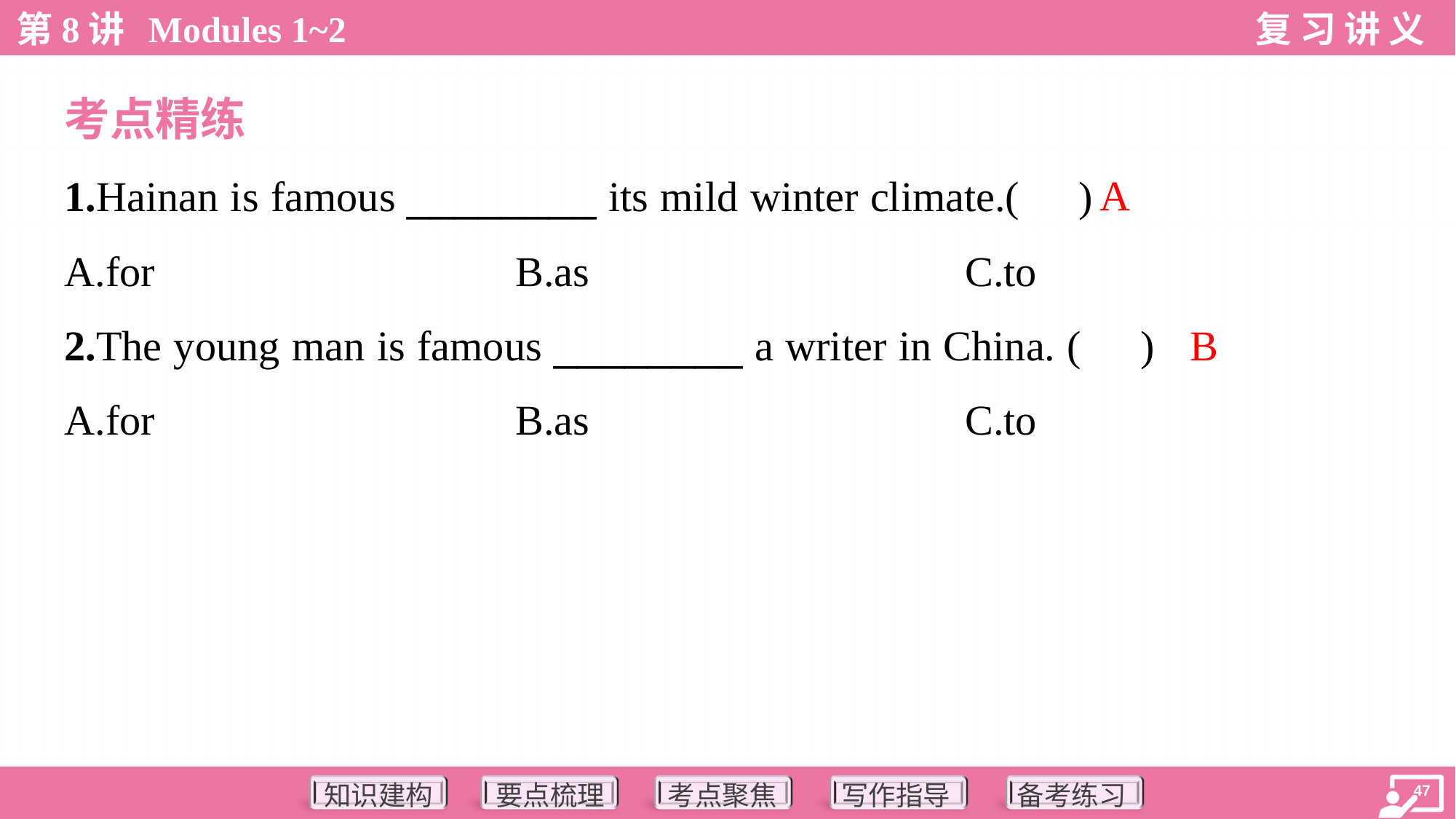

考点精练
A
1.Hainan is famous ________ its mild winter climate.(     )
A.for	B.as	C.to
B
2.The young man is famous ________ a writer in China. (     )
A.for	B.as	C.to